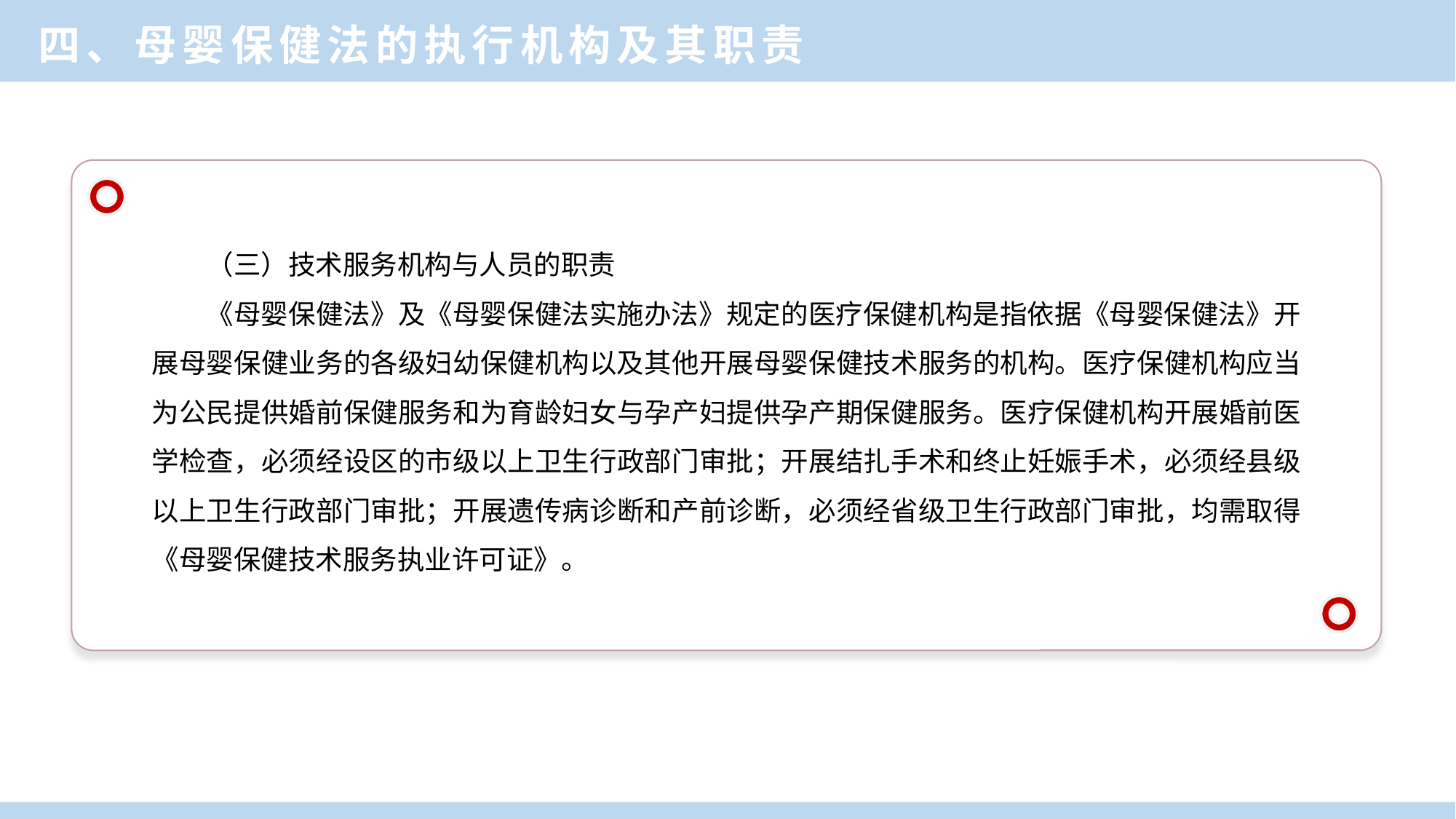

四、母婴保健法的执行机构及其职责

（三）技术服务机构与人员的职责
《母婴保健法》及《母婴保健法实施办法》规定的医疗保健机构是指依据《母婴保健法》开展母婴保健业务的各级妇幼保健机构以及其他开展母婴保健技术服务的机构。医疗保健机构应当为公民提供婚前保健服务和为育龄妇女与孕产妇提供孕产期保健服务。医疗保健机构开展婚前医学检查，必须经设区的市级以上卫生行政部门审批；开展结扎手术和终止妊娠手术，必须经县级以上卫生行政部门审批；开展遗传病诊断和产前诊断，必须经省级卫生行政部门审批，均需取得《母婴保健技术服务执业许可证》。